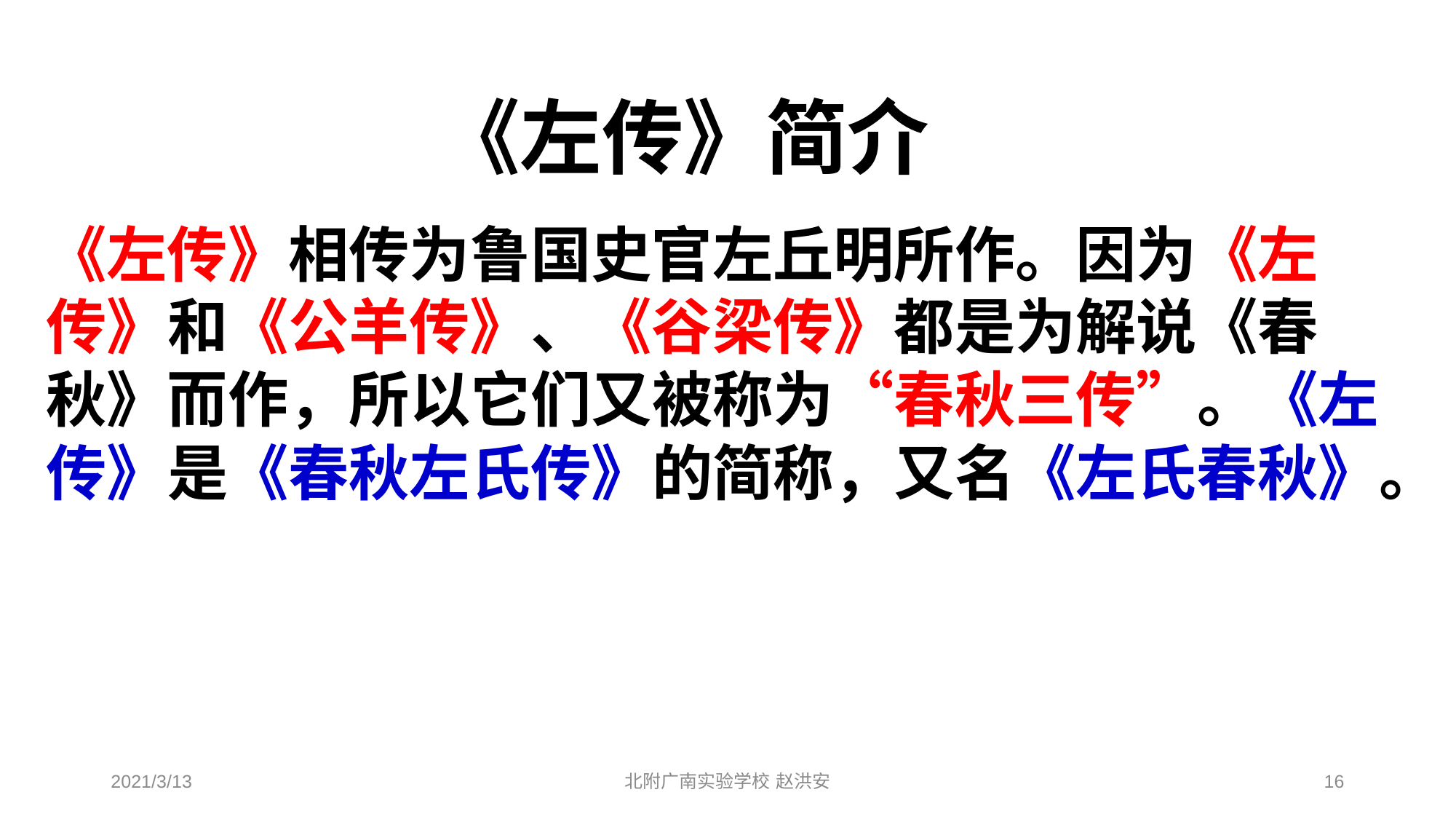

《左传》简介

《左传》相传为鲁国史官左丘明所作。因为《左传》和《公羊传》、《谷梁传》都是为解说《春秋》而作，所以它们又被称为“春秋三传”。《左传》是《春秋左氏传》的简称，又名《左氏春秋》。
2021/3/13
北附广南实验学校 赵洪安
16